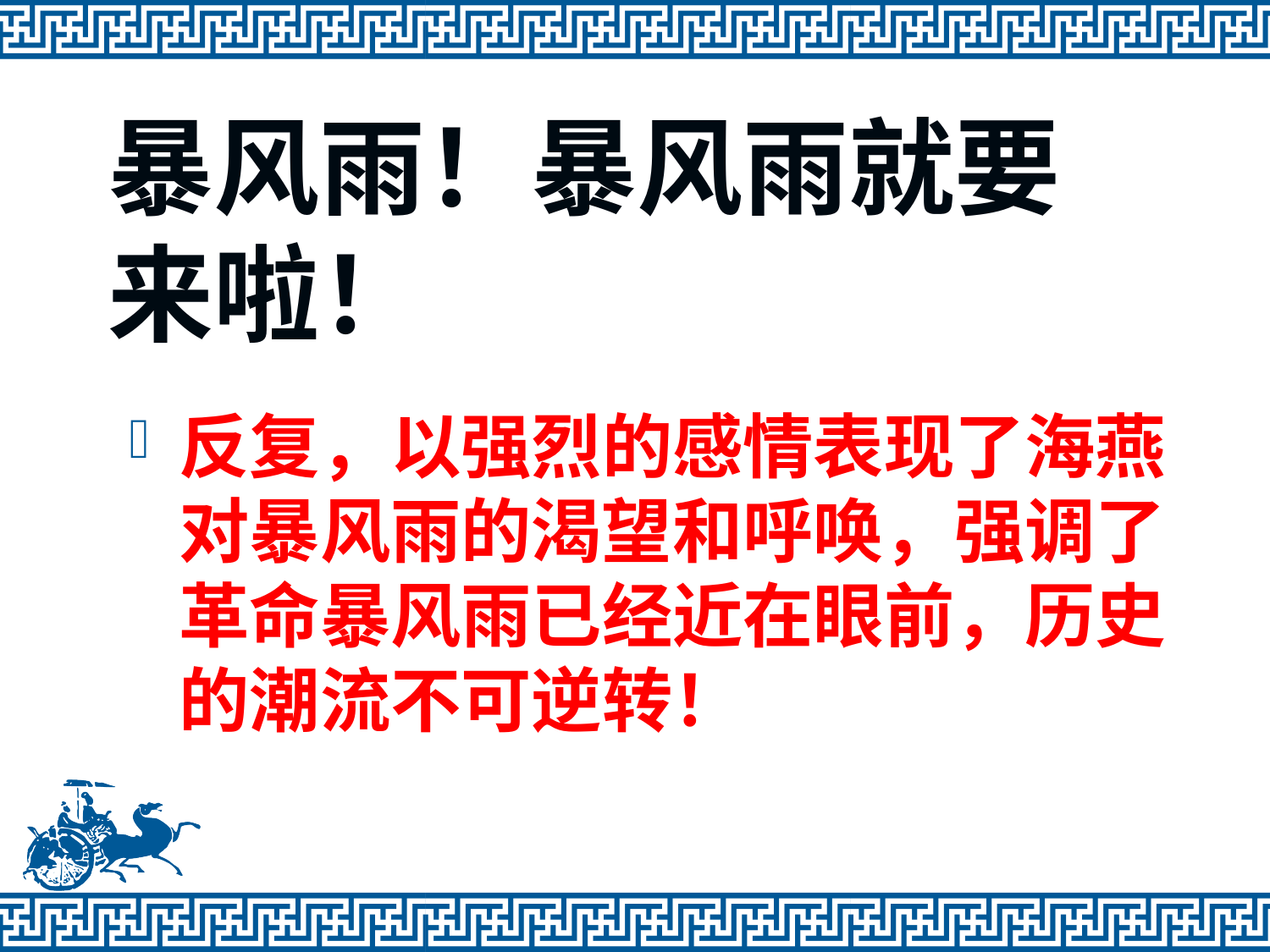

暴风雨！暴风雨就要来啦！
反复，以强烈的感情表现了海燕对暴风雨的渴望和呼唤，强调了革命暴风雨已经近在眼前，历史的潮流不可逆转！